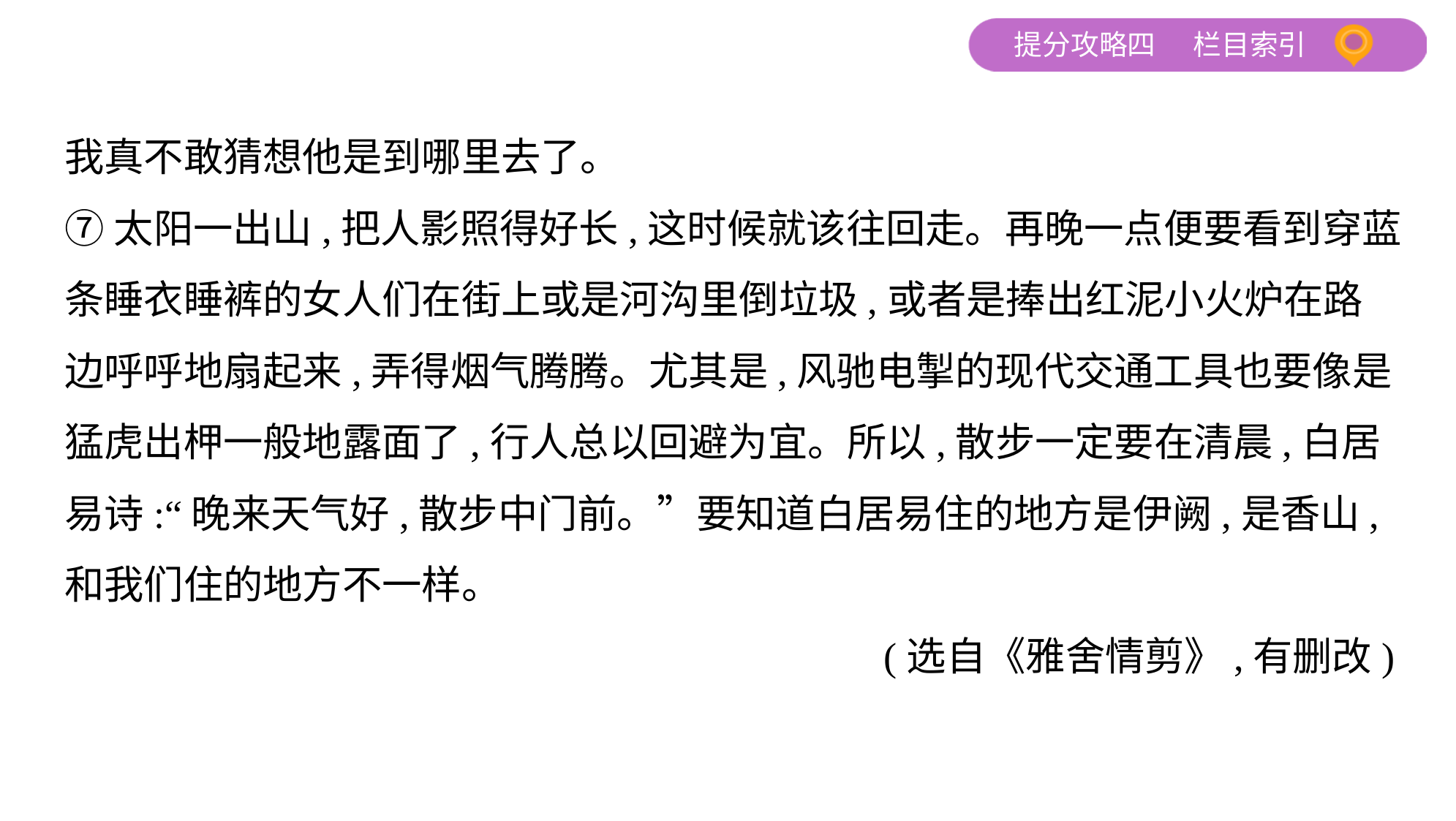

我真不敢猜想他是到哪里去了。
⑦太阳一出山,把人影照得好长,这时候就该往回走。再晚一点便要看到穿蓝
条睡衣睡裤的女人们在街上或是河沟里倒垃圾,或者是捧出红泥小火炉在路
边呼呼地扇起来,弄得烟气腾腾。尤其是,风驰电掣的现代交通工具也要像是
猛虎出柙一般地露面了,行人总以回避为宜。所以,散步一定要在清晨,白居
易诗:“晚来天气好,散步中门前。”要知道白居易住的地方是伊阙,是香山,
和我们住的地方不一样。
                                                                                   (选自《雅舍情剪》,有删改)